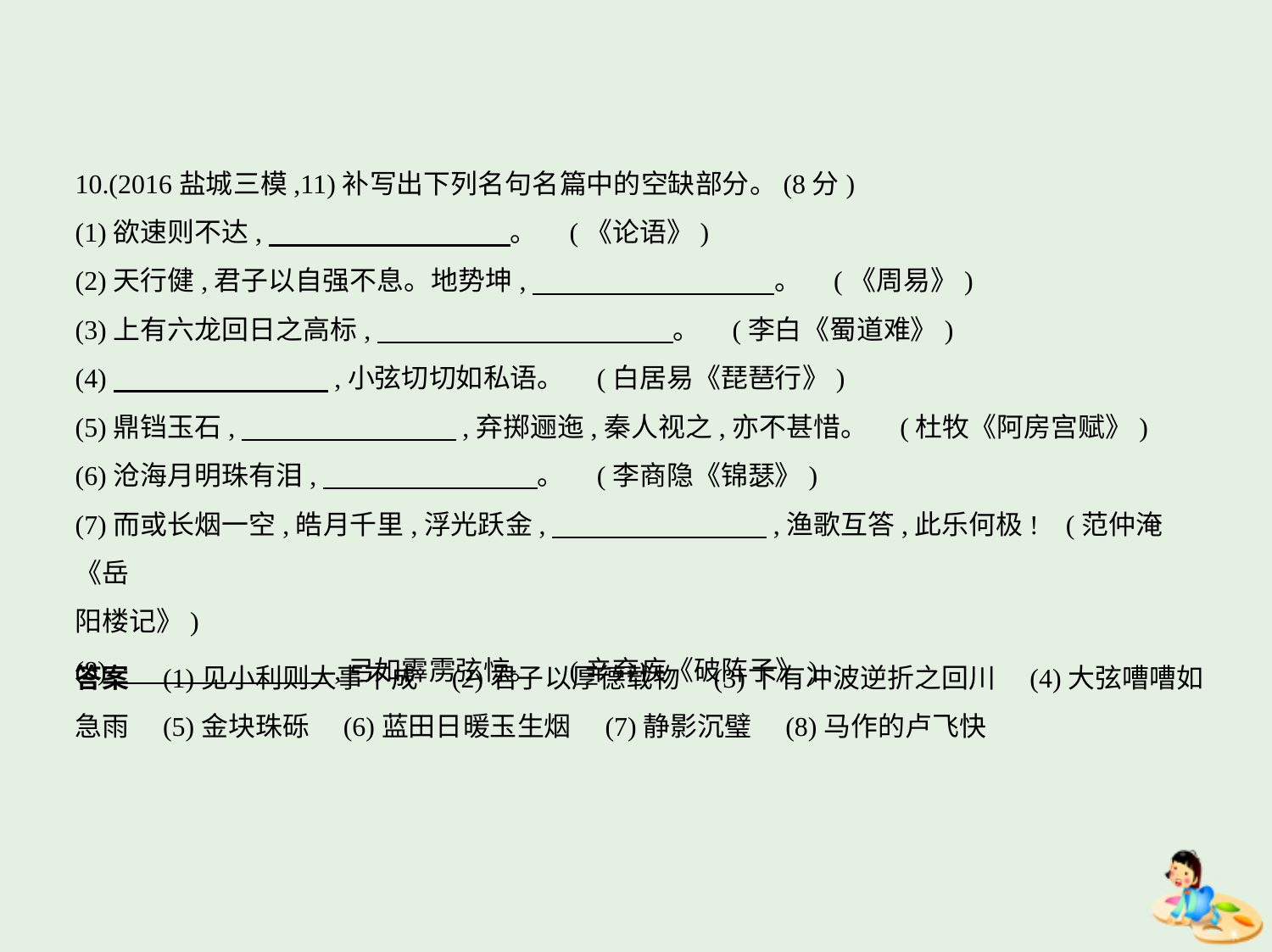

10.(2016盐城三模,11)补写出下列名句名篇中的空缺部分。(8分)
(1)欲速则不达,　　　　　　　　    。 (《论语》)
(2)天行健,君子以自强不息。地势坤,　　　　　　　　    。 (《周易》)
(3)上有六龙回日之高标,　　　　　　　　　　    。 (李白《蜀道难》)
(4)　　　　　　　    ,小弦切切如私语。 (白居易《琵琶行》)
(5)鼎铛玉石,　　　　　　　    ,弃掷逦迤,秦人视之,亦不甚惜。 (杜牧《阿房宫赋》)
(6)沧海月明珠有泪,　　　　　　　    。 (李商隐《锦瑟》)
(7)而或长烟一空,皓月千里,浮光跃金,　　　　　　　    ,渔歌互答,此乐何极! (范仲淹《岳
阳楼记》)
(8)　　　　　　　    ,弓如霹雳弦惊。 (辛弃疾《破阵子》)
答案　(1)见小利则大事不成　(2)君子以厚德载物　(3)下有冲波逆折之回川　(4)大弦嘈嘈如
急雨　(5)金块珠砾　(6)蓝田日暖玉生烟　(7)静影沉璧　(8)马作的卢飞快